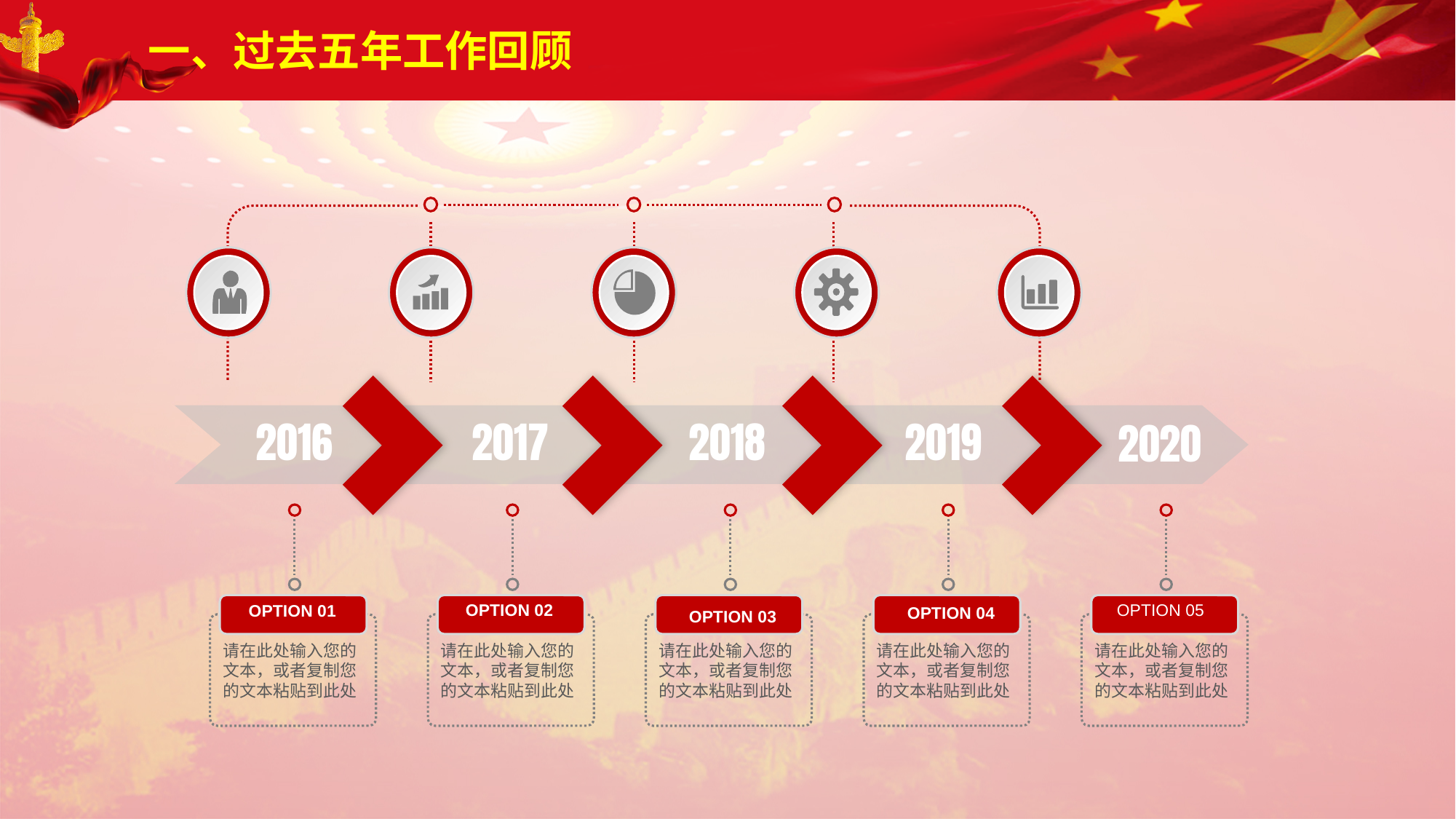

一、过去五年工作回顾

2016

2017

2018

2019

2020

OPTION 03
请在此处输入您的文本，或者复制您的文本粘贴到此处

OPTION 04
请在此处输入您的文本，或者复制您的文本粘贴到此处

OPTION 02

请在此处输入您的文本，或者复制您的文本粘贴到此处

OPTION 05

请在此处输入您的文本，或者复制您的文本粘贴到此处

OPTION 01

请在此处输入您的文本，或者复制您的文本粘贴到此处